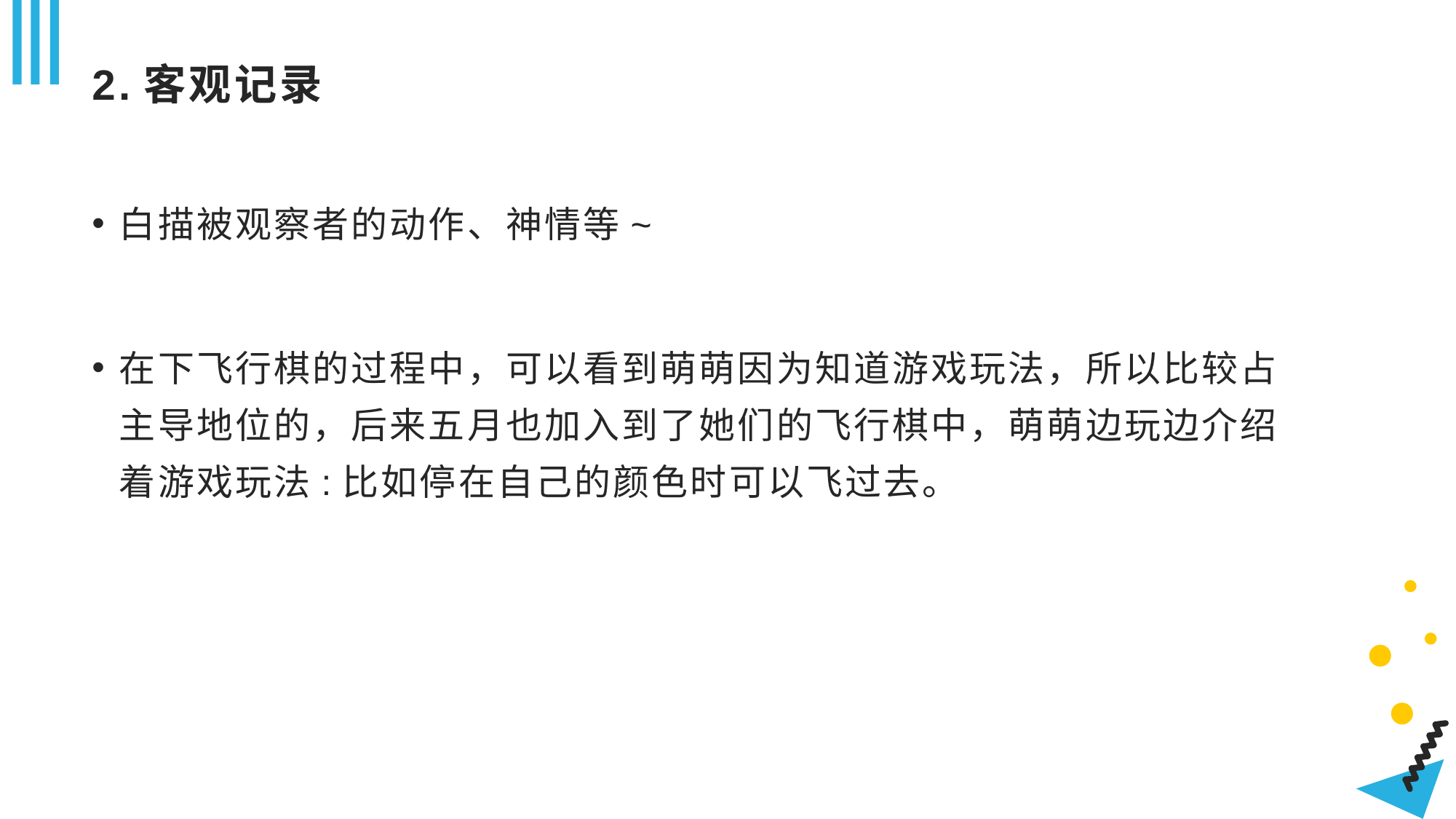

# 2.客观记录
白描被观察者的动作、神情等~

在下飞行棋的过程中，可以看到萌萌因为知道游戏玩法，所以比较占主导地位的，后来五月也加入到了她们的飞行棋中，萌萌边玩边介绍着游戏玩法:比如停在自己的颜色时可以飞过去。